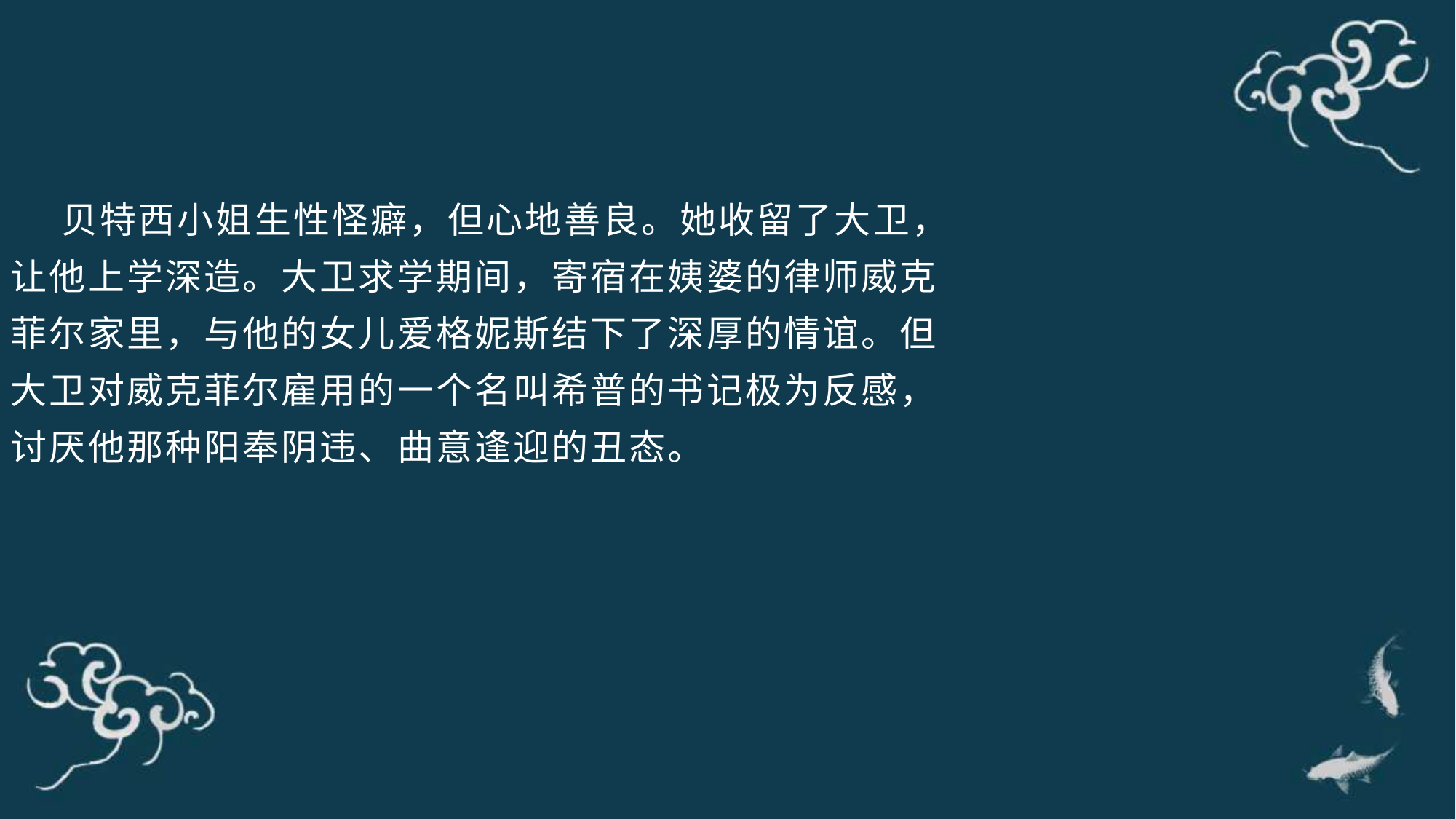

贝特西小姐生性怪癖，但心地善良。她收留了大卫，让他上学深造。大卫求学期间，寄宿在姨婆的律师威克菲尔家里，与他的女儿爱格妮斯结下了深厚的情谊。但大卫对威克菲尔雇用的一个名叫希普的书记极为反感，讨厌他那种阳奉阴违、曲意逢迎的丑态。